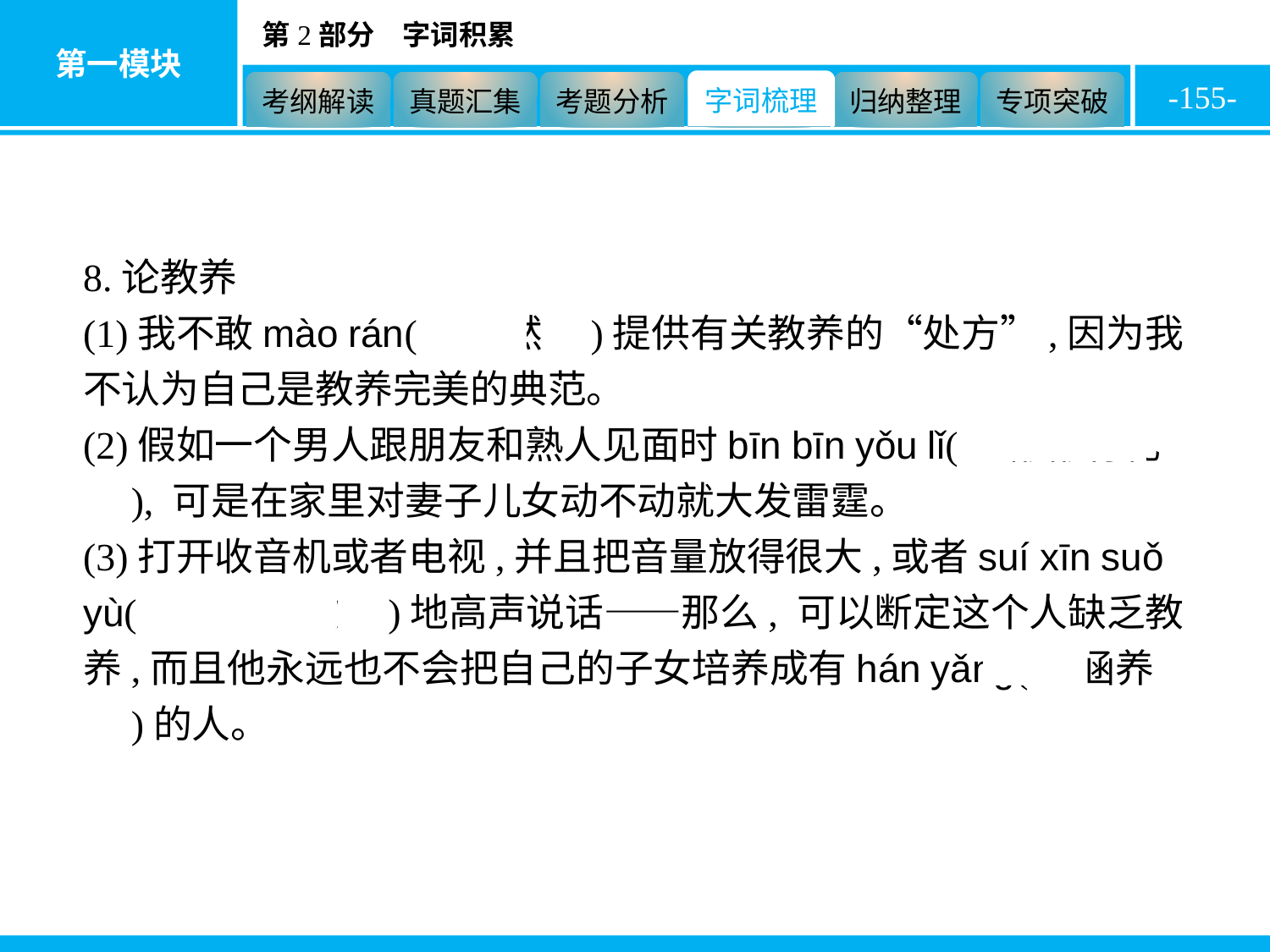

-155-
8.论教养
(1)我不敢mào rán(　贸然　)提供有关教养的“处方”,因为我不认为自己是教养完美的典范。
(2)假如一个男人跟朋友和熟人见面时bīn bīn yǒu lǐ(　彬彬有礼　), 可是在家里对妻子儿女动不动就大发雷霆。
(3)打开收音机或者电视,并且把音量放得很大,或者suí xīn suǒ yù(　随心所欲　)地高声说话——那么, 可以断定这个人缺乏教养,而且他永远也不会把自己的子女培养成有hán yǎng(　涵养　)的人。